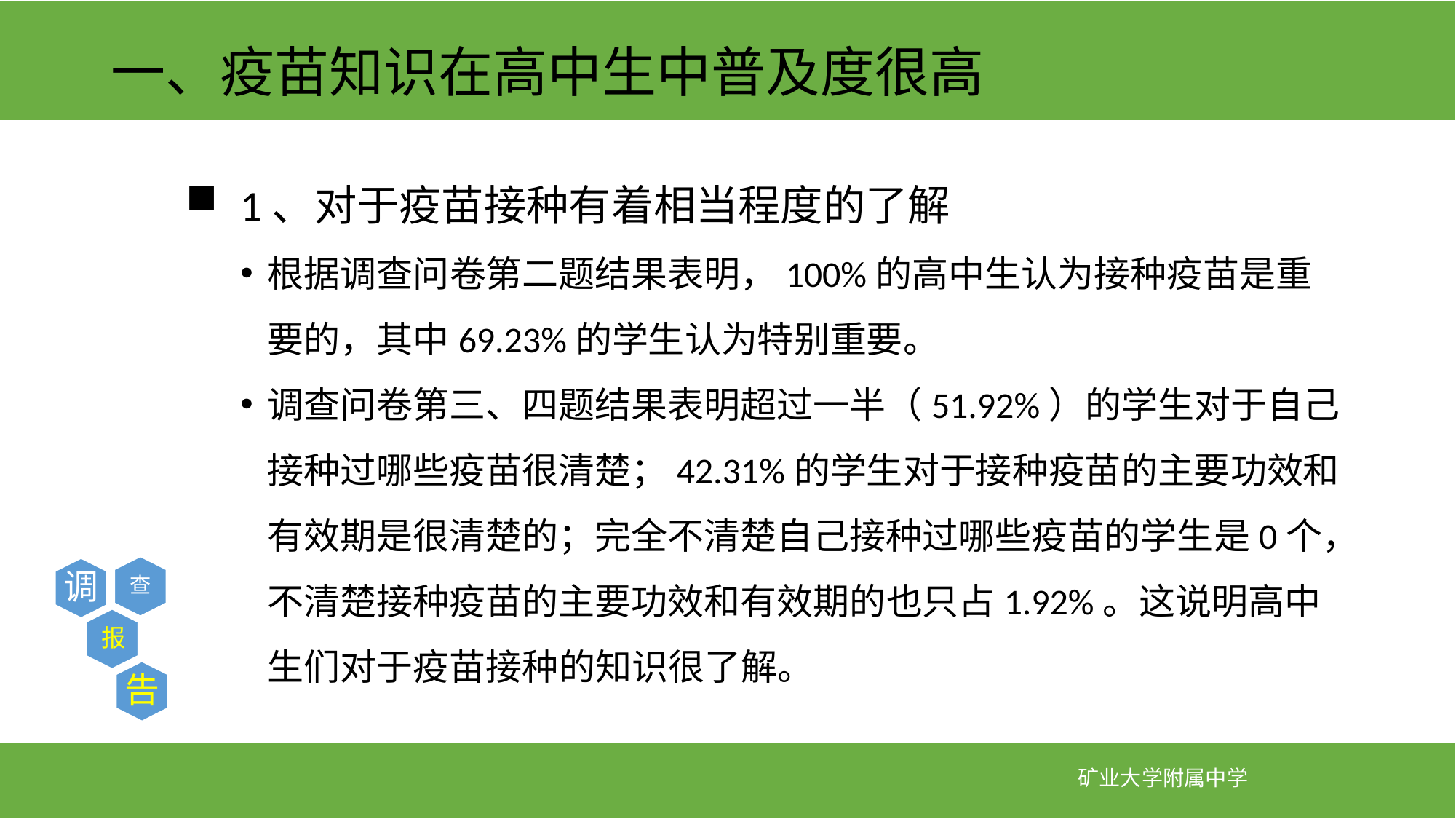

# 一、疫苗知识在高中生中普及度很高
1、对于疫苗接种有着相当程度的了解
根据调查问卷第二题结果表明，100%的高中生认为接种疫苗是重要的，其中69.23%的学生认为特别重要。
调查问卷第三、四题结果表明超过一半（51.92%）的学生对于自己接种过哪些疫苗很清楚；42.31%的学生对于接种疫苗的主要功效和有效期是很清楚的；完全不清楚自己接种过哪些疫苗的学生是0个，不清楚接种疫苗的主要功效和有效期的也只占1.92%。这说明高中生们对于疫苗接种的知识很了解。